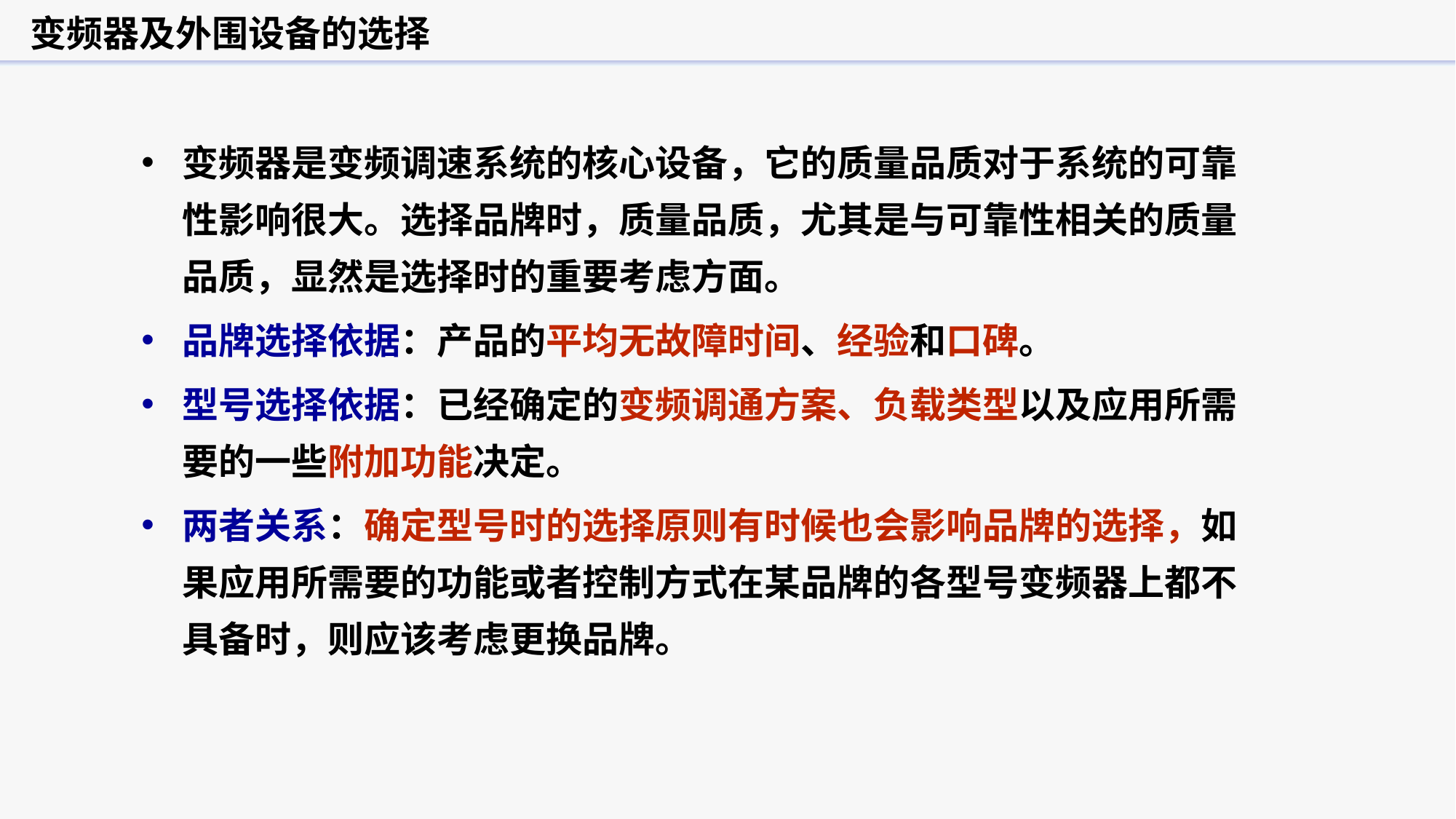

变频器及外围设备的选择

变频器是变频调速系统的核心设备，它的质量品质对于系统的可靠性影响很大。选择品牌时，质量品质，尤其是与可靠性相关的质量品质，显然是选择时的重要考虑方面。
品牌选择依据：产品的平均无故障时间、经验和口碑。
型号选择依据：已经确定的变频调通方案、负载类型以及应用所需要的一些附加功能决定。
两者关系：确定型号时的选择原则有时候也会影响品牌的选择，如果应用所需要的功能或者控制方式在某品牌的各型号变频器上都不具备时，则应该考虑更换品牌。